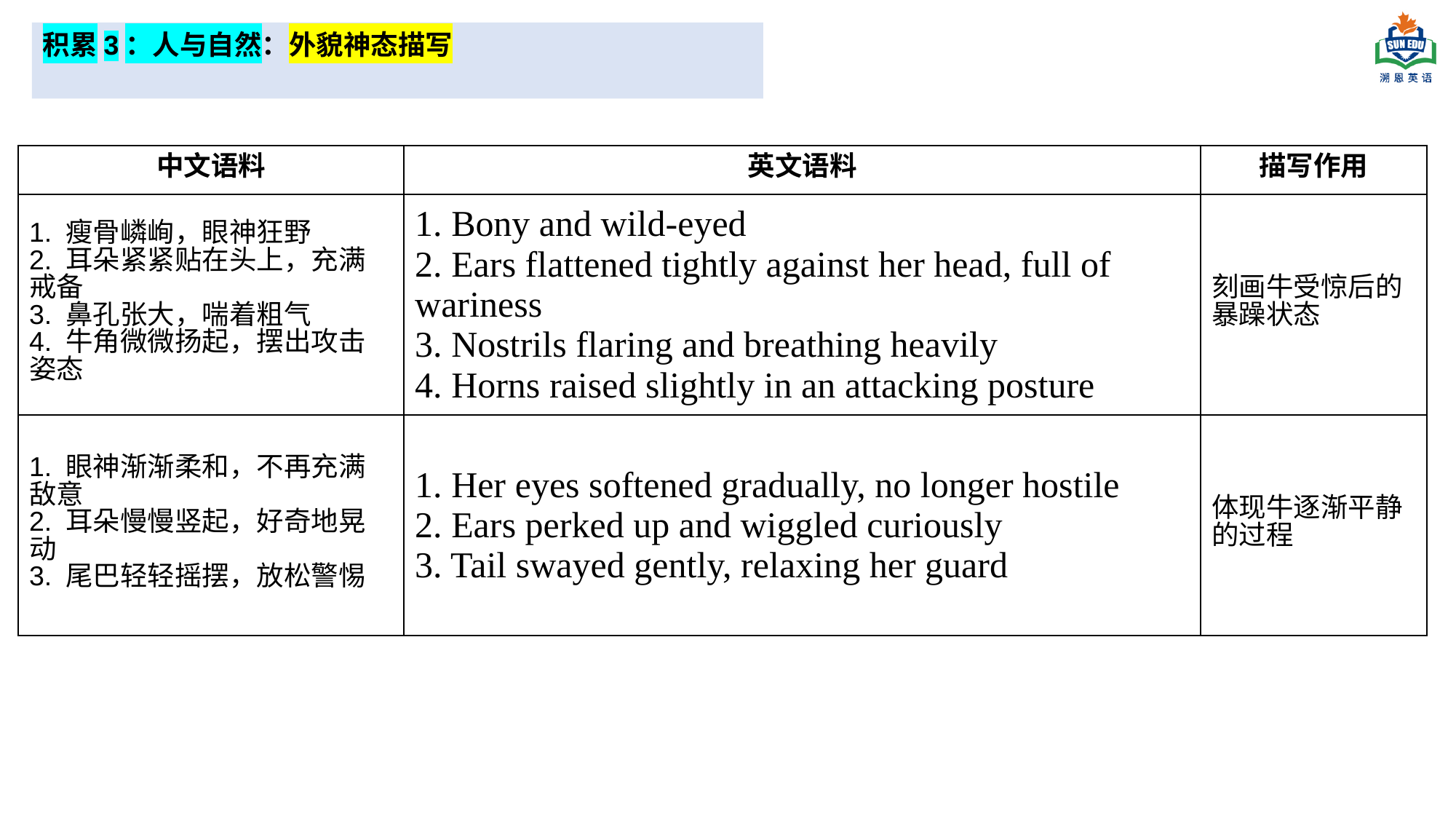

积累3：人与自然：外貌神态描写

| 中文语料 | 英文语料 | 描写作用 |
| --- | --- | --- |
| 1. 瘦骨嶙峋，眼神狂野 2. 耳朵紧紧贴在头上，充满戒备 3. 鼻孔张大，喘着粗气 4. 牛角微微扬起，摆出攻击姿态 | 1. Bony and wild-eyed 2. Ears flattened tightly against her head, full of wariness 3. Nostrils flaring and breathing heavily 4. Horns raised slightly in an attacking posture | 刻画牛受惊后的暴躁状态 |
| 1. 眼神渐渐柔和，不再充满敌意 2. 耳朵慢慢竖起，好奇地晃动 3. 尾巴轻轻摇摆，放松警惕 | 1. Her eyes softened gradually, no longer hostile 2. Ears perked up and wiggled curiously 3. Tail swayed gently, relaxing her guard | 体现牛逐渐平静的过程 |